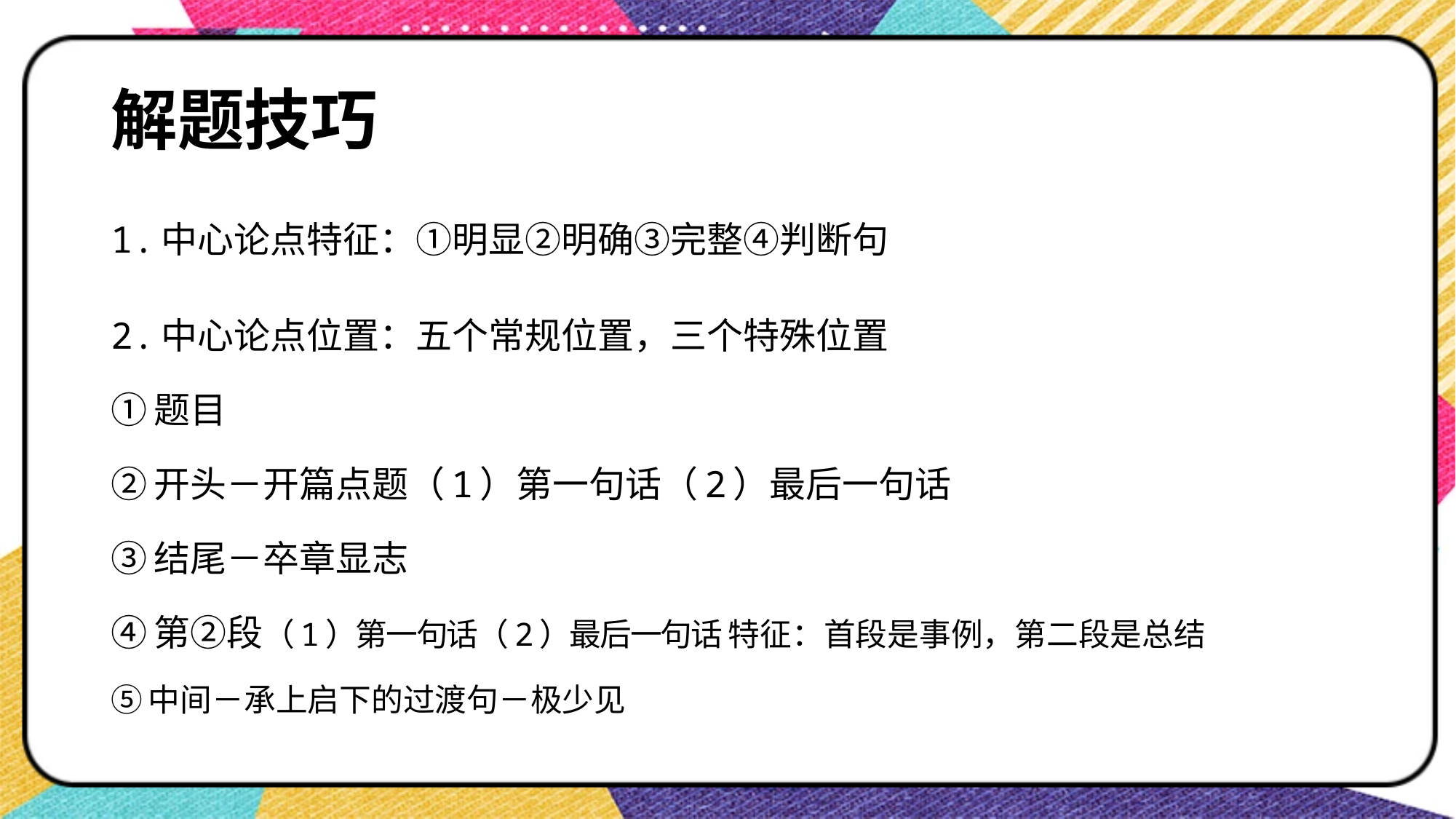

# 解题技巧
1.中心论点特征：①明显②明确③完整④判断句
2.中心论点位置：五个常规位置，三个特殊位置
①题目
②开头－开篇点题（1）第一句话（2）最后一句话
③结尾－卒章显志
④第②段（1）第一句话（2）最后一句话 特征：首段是事例，第二段是总结
⑤中间－承上启下的过渡句－极少见